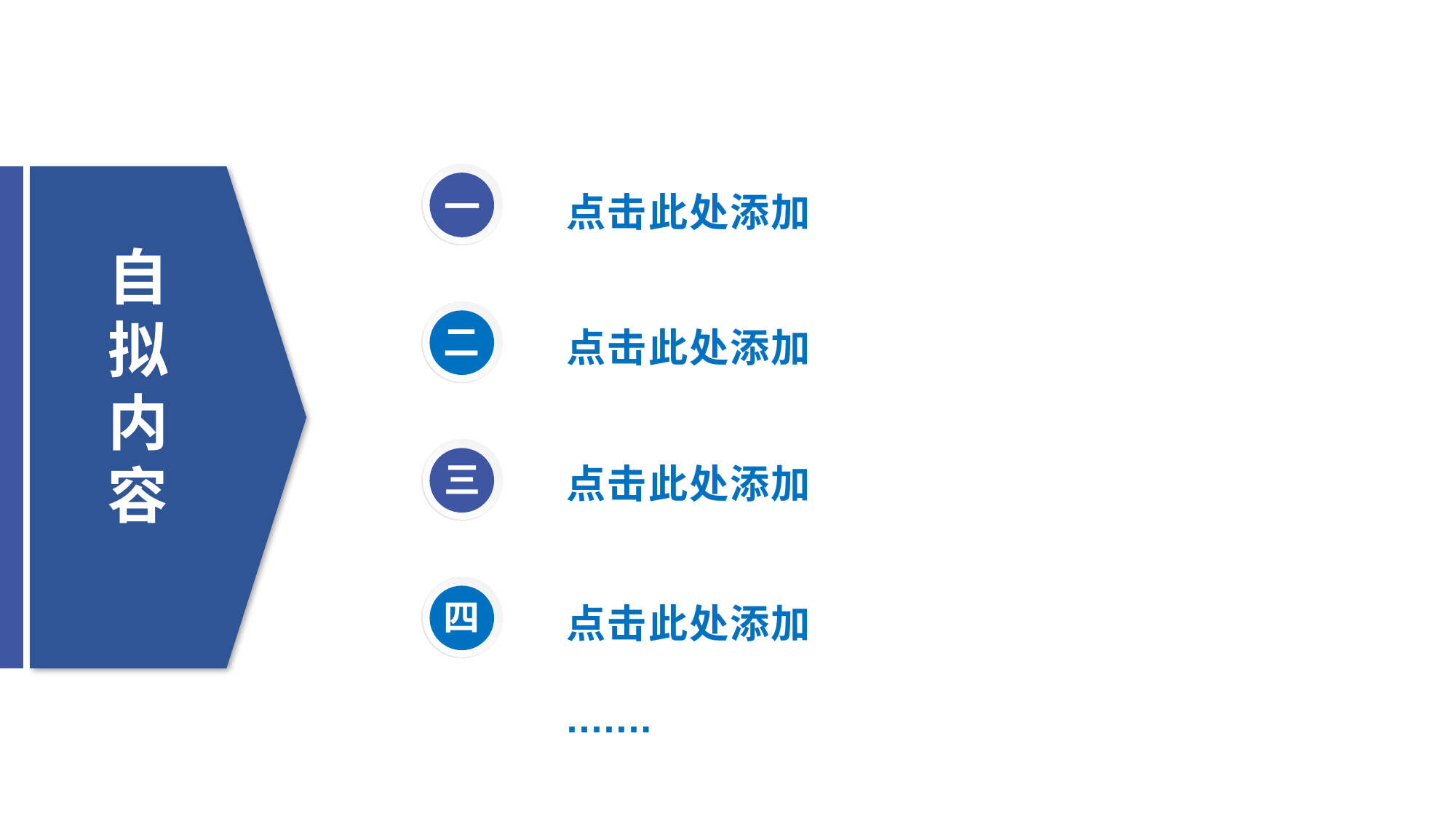

一

自拟内容
点击此处添加

二
点击此处添加

三
点击此处添加

四
点击此处添加

.......